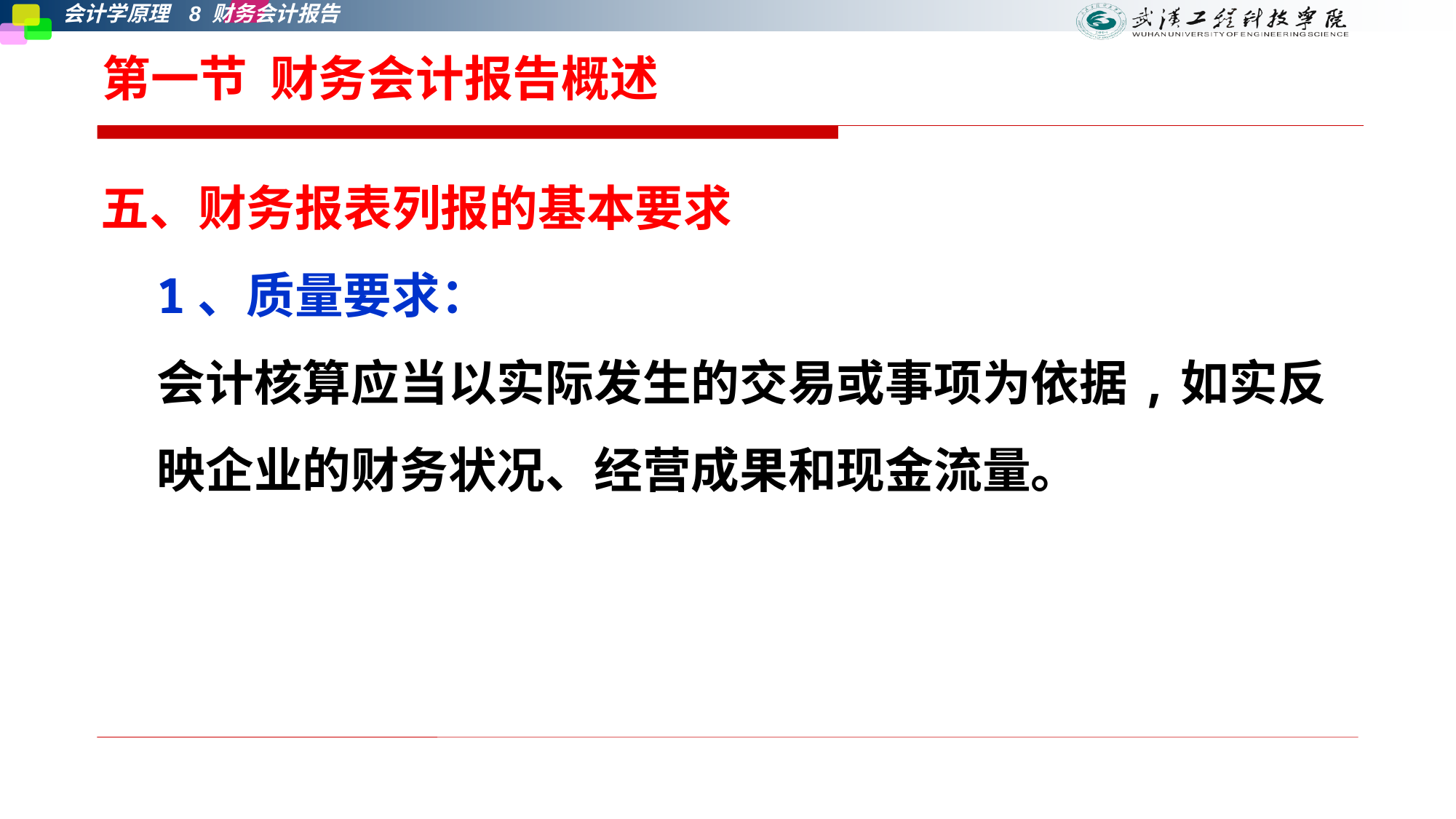

# 第一节  财务会计报告概述
五、财务报表列报的基本要求
1、质量要求：
会计核算应当以实际发生的交易或事项为依据,如实反映企业的财务状况、经营成果和现金流量。